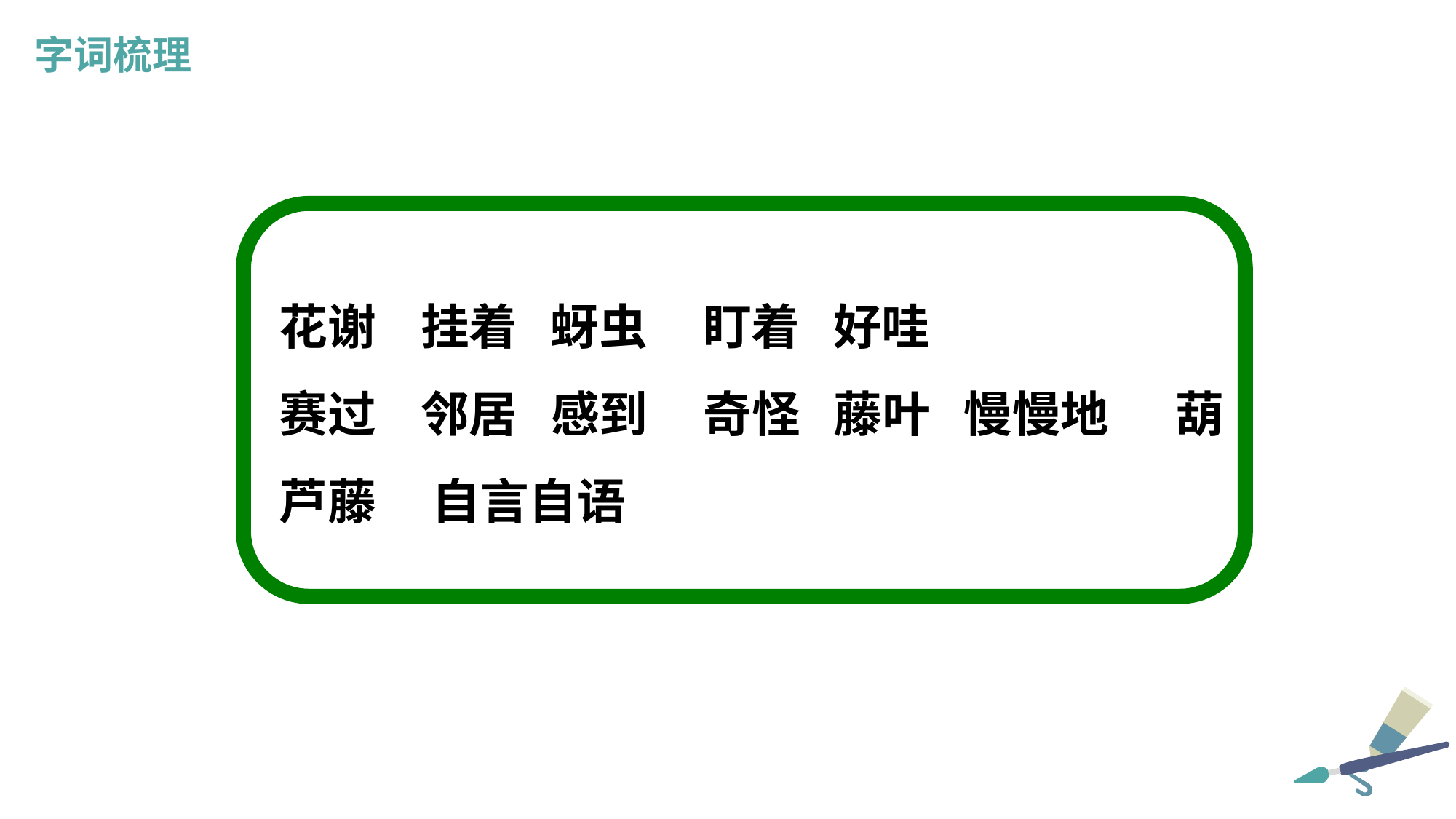

字词梳理

花谢    挂着   蚜虫     盯着   好哇
赛过    邻居   感到     奇怪   藤叶   慢慢地      葫芦藤     自言自语